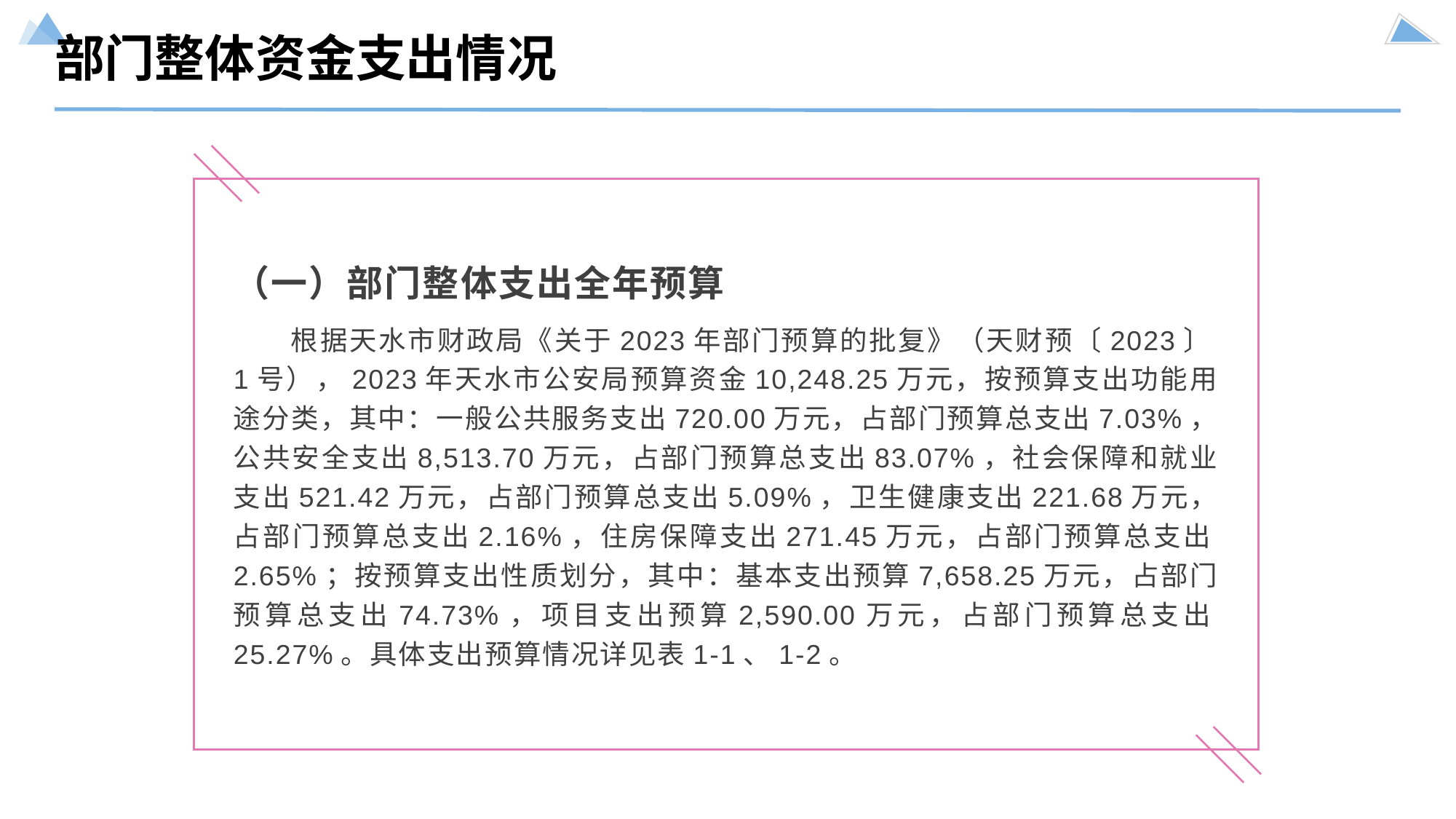

部门整体资金支出情况

（一）部门整体支出全年预算
根据天水市财政局《关于2023年部门预算的批复》（天财预〔2023〕1号），2023年天水市公安局预算资金10,248.25万元，按预算支出功能用途分类，其中：一般公共服务支出720.00万元，占部门预算总支出7.03%，公共安全支出8,513.70万元，占部门预算总支出83.07%，社会保障和就业支出521.42万元，占部门预算总支出5.09%，卫生健康支出221.68万元，占部门预算总支出2.16%，住房保障支出271.45万元，占部门预算总支出2.65%；按预算支出性质划分，其中：基本支出预算7,658.25万元，占部门预算总支出74.73%，项目支出预算2,590.00万元，占部门预算总支出25.27%。具体支出预算情况详见表1-1、1-2。